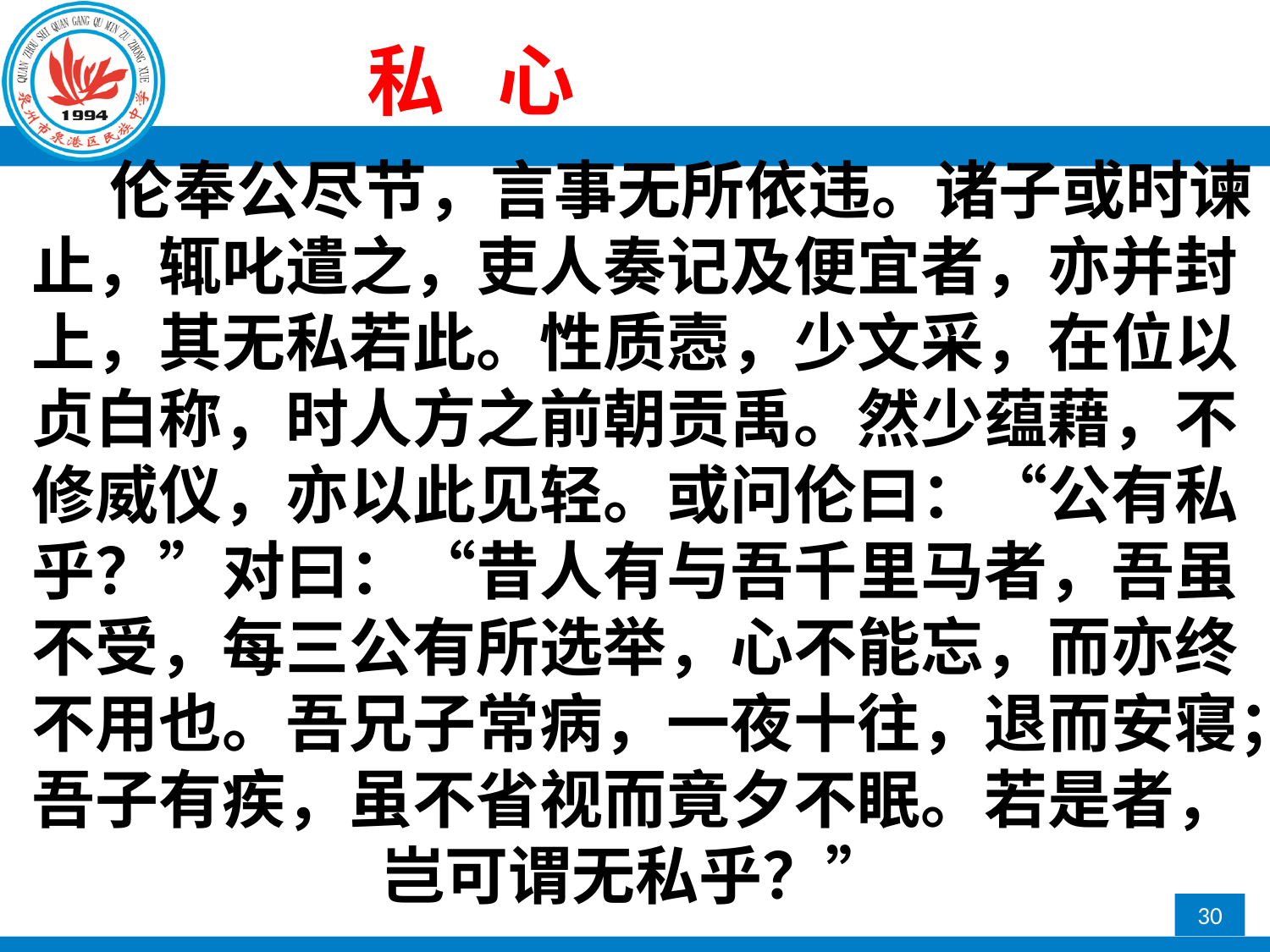

私   心
# 伦奉公尽节，言事无所依违。诸子或时谏止，辄叱遣之，吏人奏记及便宜者，亦并封上，其无私若此。性质悫，少文采，在位以贞白称，时人方之前朝贡禹。然少蕴藉，不修威仪，亦以此见轻。或问伦曰：“公有私乎？”对曰：“昔人有与吾千里马者，吾虽不受，每三公有所选举，心不能忘，而亦终不用也。吾兄子常病，一夜十往，退而安寝；吾子有疾，虽不省视而竟夕不眠。若是者，岂可谓无私乎？”